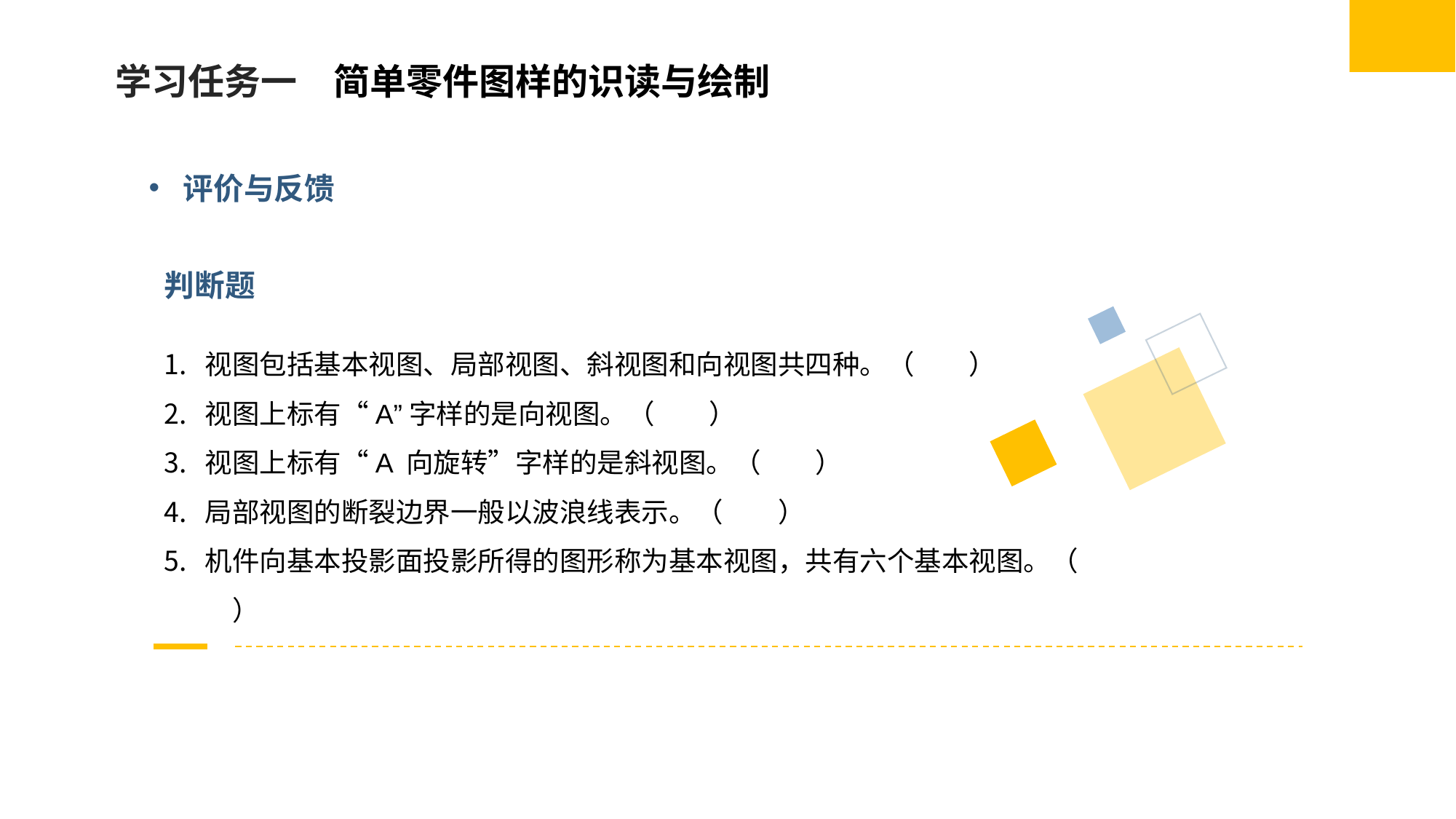

学习任务一　简单零件图样的识读与绘制
评价与反馈
判断题

视图包括基本视图、局部视图、斜视图和向视图共四种。（　　）
视图上标有“A”字样的是向视图。（　　）
视图上标有“A 向旋转”字样的是斜视图。（　　）
局部视图的断裂边界一般以波浪线表示。（　　）
机件向基本投影面投影所得的图形称为基本视图，共有六个基本视图。（　　）